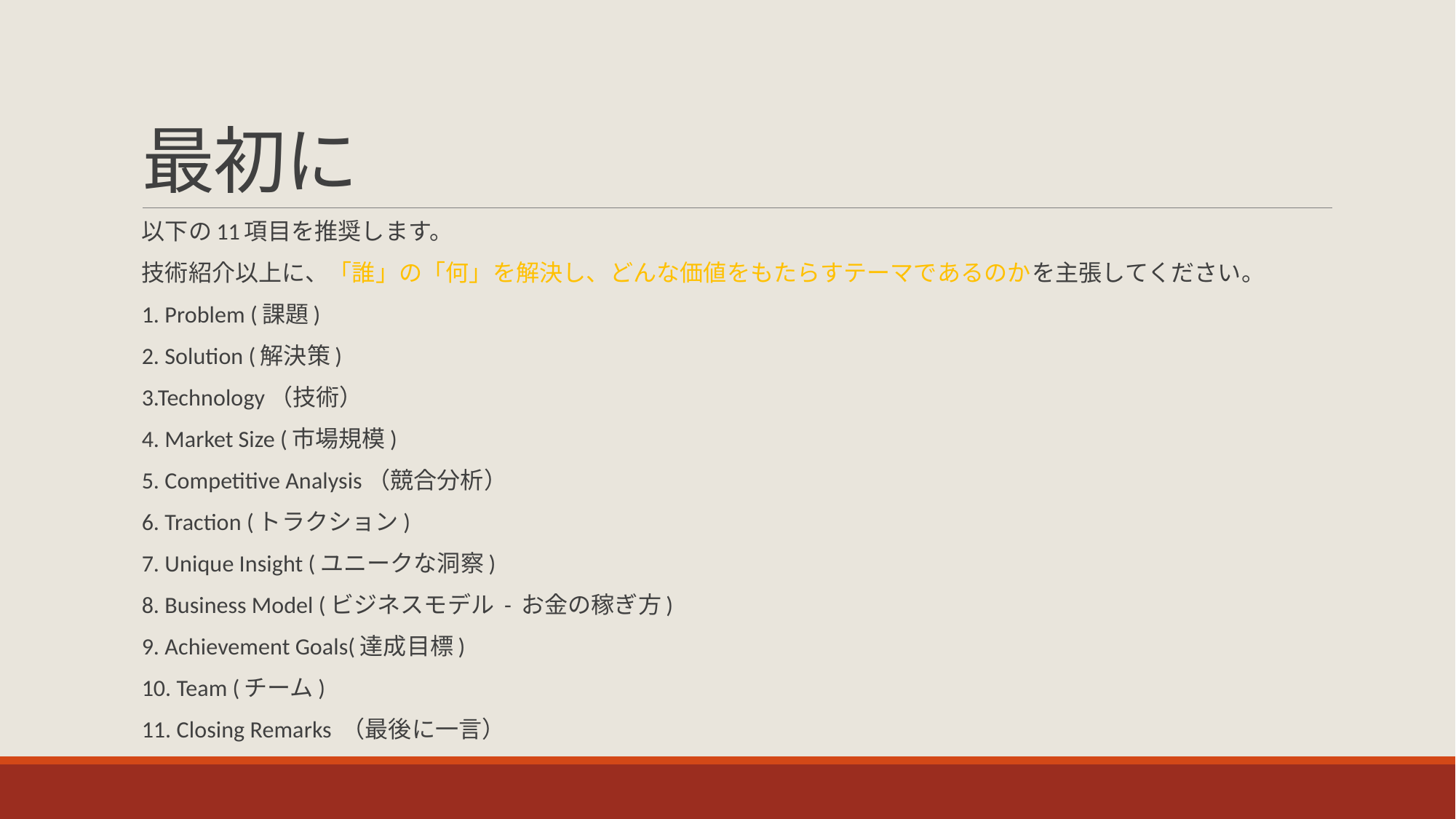

# 最初に
以下の11項目を推奨します。
技術紹介以上に、「誰」の「何」を解決し、どんな価値をもたらすテーマであるのかを主張してください。
1. Problem (課題)
2. Solution (解決策)
3.Technology（技術）
4. Market Size (市場規模)
5. Competitive Analysis（競合分析）
6. Traction (トラクション)
7. Unique Insight (ユニークな洞察)
8. Business Model (ビジネスモデル - お金の稼ぎ方)
9. Achievement Goals(達成目標)
10. Team (チーム)
11. Closing Remarks （最後に一言）